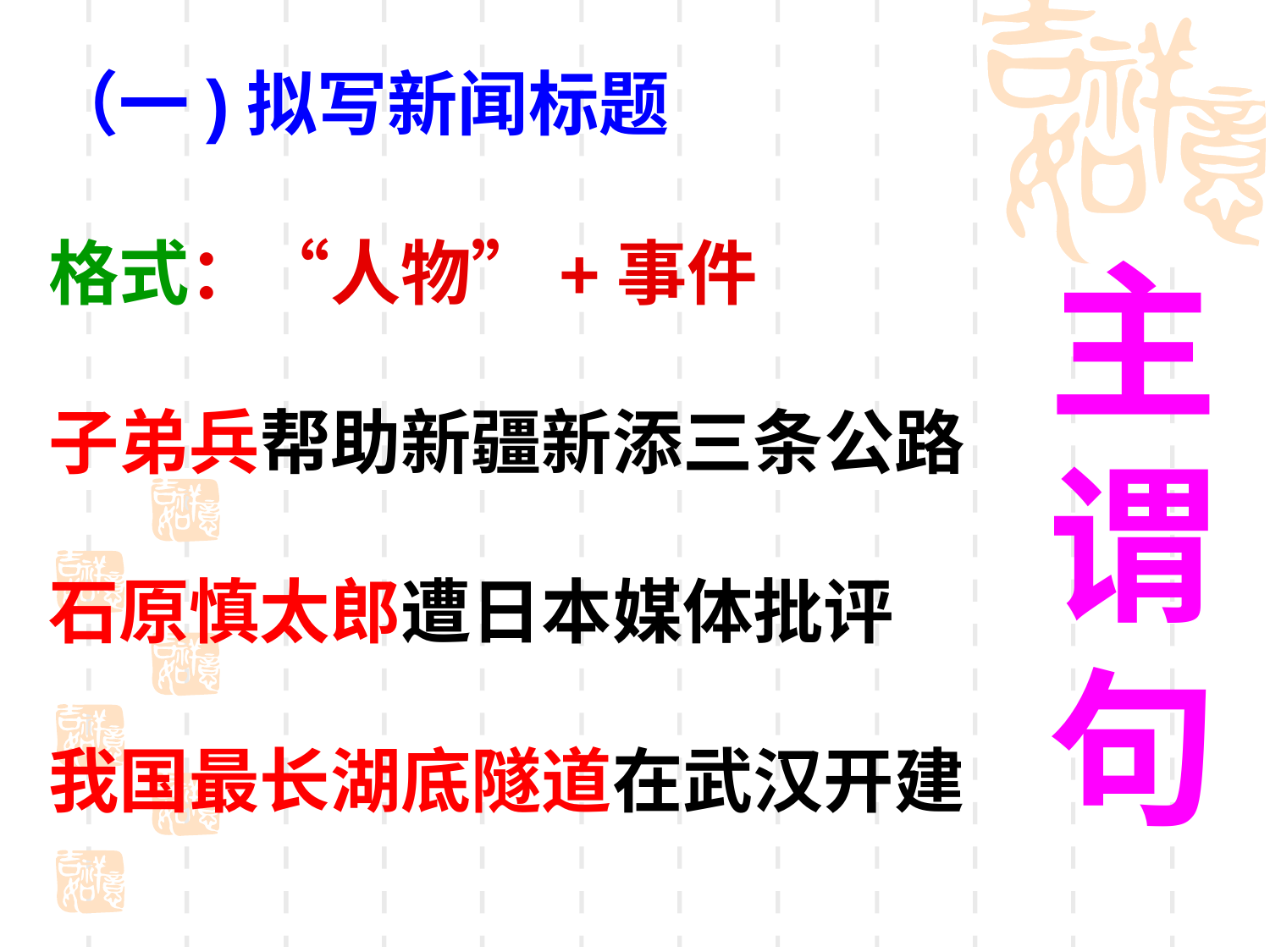

（一)拟写新闻标题

格式：“人物”+事件

子弟兵帮助新疆新添三条公路

石原慎太郎遭日本媒体批评

我国最长湖底隧道在武汉开建
主
谓
句